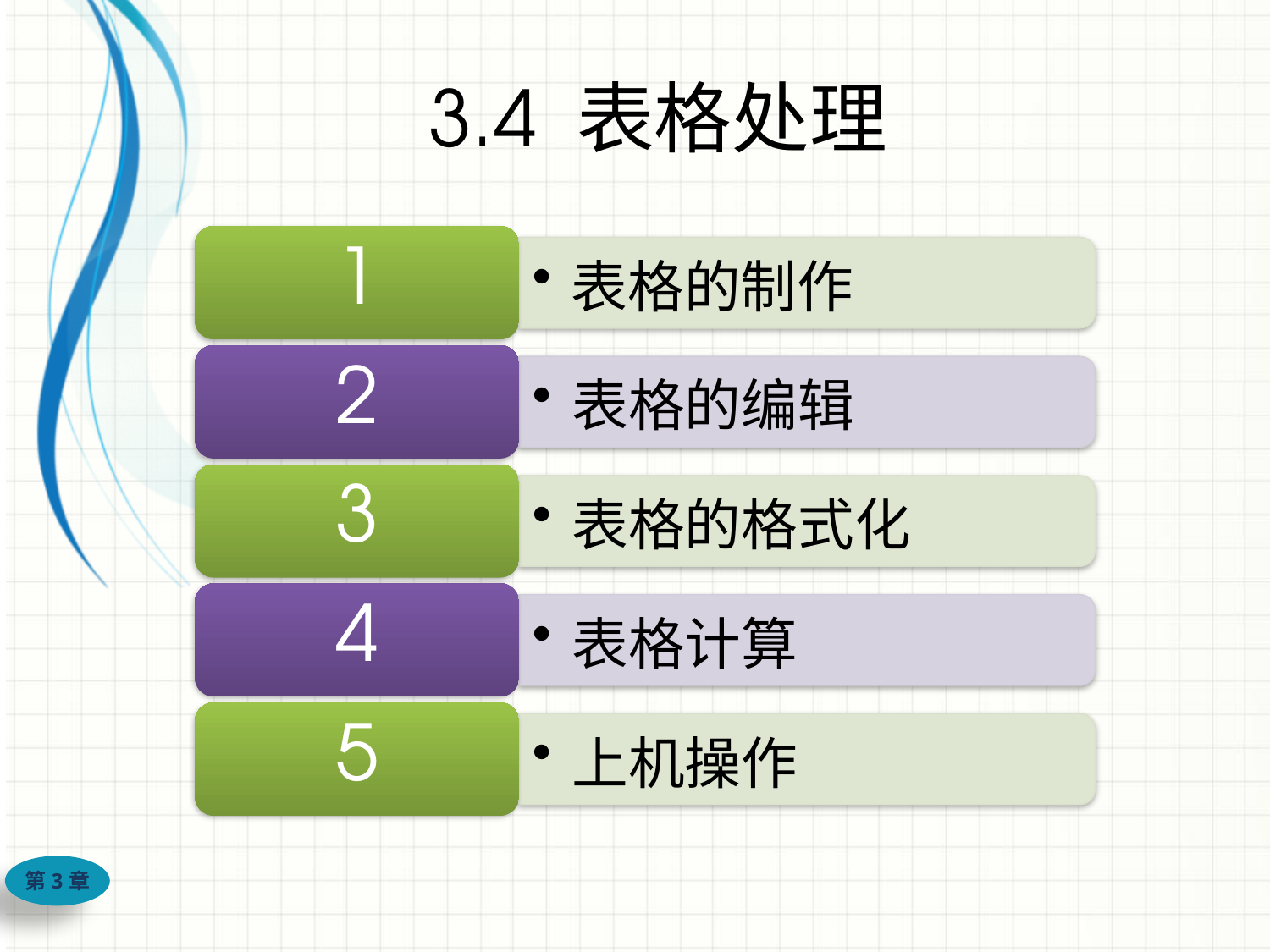

3.4 表格处理
1
2
表格的编辑
3
表格的格式化
表格的制作
4
表格计算
5
上机操作